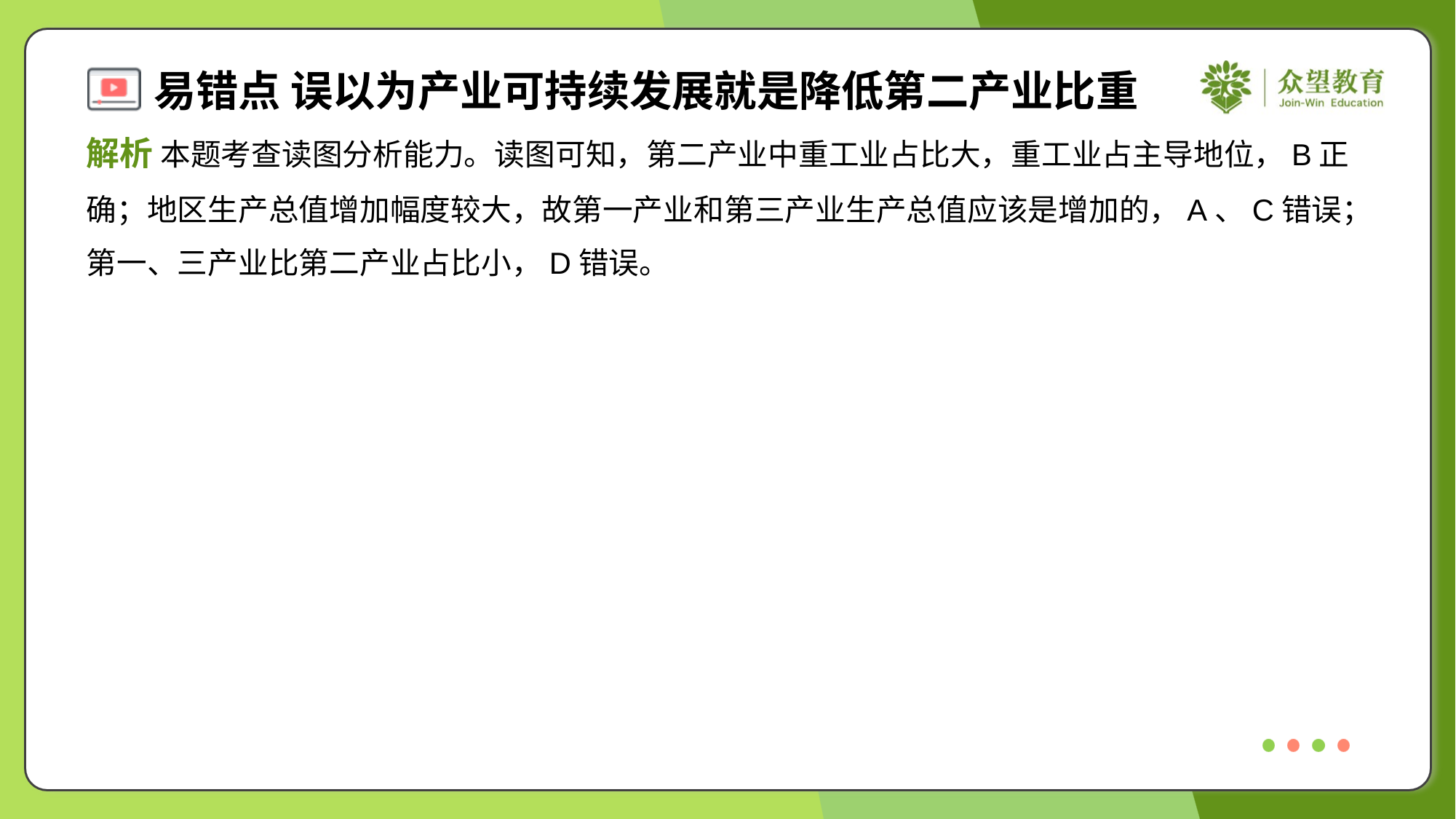

解析 本题考查读图分析能力。读图可知，第二产业中重工业占比大，重工业占主导地位，B正
确；地区生产总值增加幅度较大，故第一产业和第三产业生产总值应该是增加的，A、C错误；
第一、三产业比第二产业占比小，D错误。